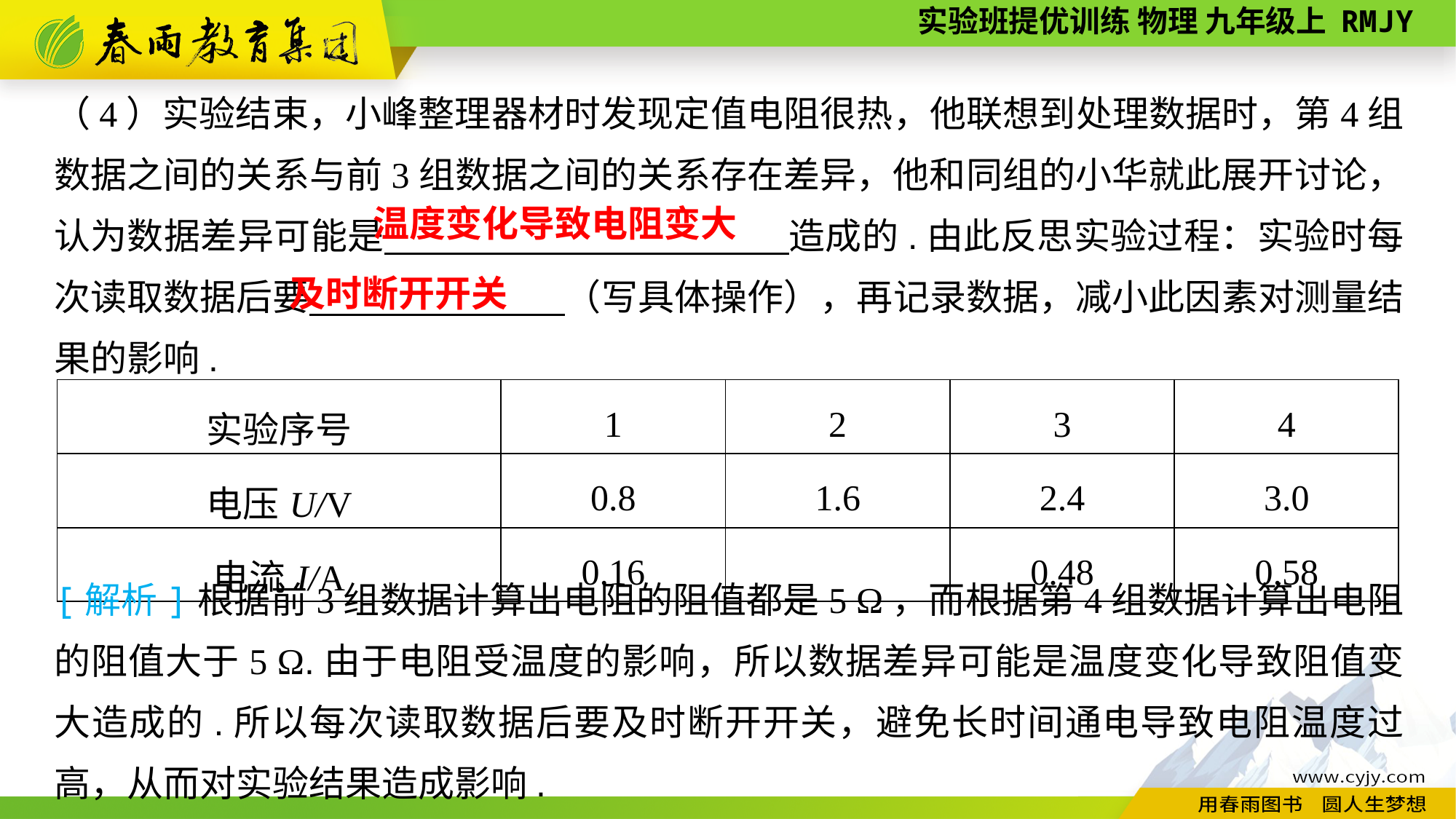

（4）实验结束，小峰整理器材时发现定值电阻很热，他联想到处理数据时，第4组数据之间的关系与前3组数据之间的关系存在差异，他和同组的小华就此展开讨论，认为数据差异可能是　　　　　　　　　　　造成的.由此反思实验过程：实验时每次读取数据后要　　　　　　　（写具体操作），再记录数据，减小此因素对测量结果的影响.
温度变化导致电阻变大
及时断开开关
| 实验序号 | 1 | 2 | 3 | 4 |
| --- | --- | --- | --- | --- |
| 电压U/V | 0.8 | 1.6 | 2.4 | 3.0 |
| 电流I/A | 0.16 |  | 0.48 | 0.58 |
[解析]根据前3组数据计算出电阻的阻值都是5 Ω，而根据第4组数据计算出电阻的阻值大于5 Ω.由于电阻受温度的影响，所以数据差异可能是温度变化导致阻值变大造成的.所以每次读取数据后要及时断开开关，避免长时间通电导致电阻温度过高，从而对实验结果造成影响.